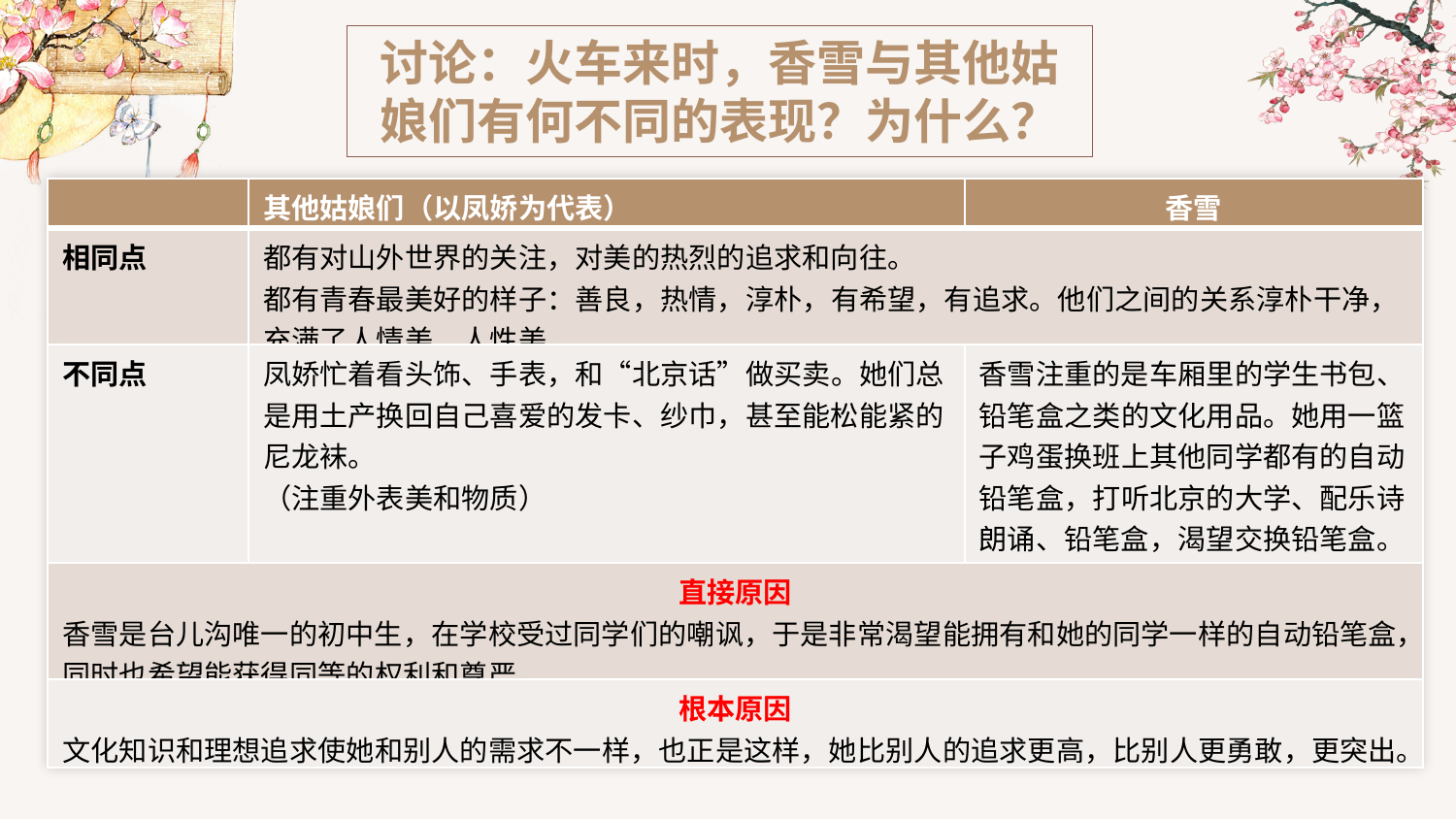

讨论：火车来时，香雪与其他姑娘们有何不同的表现？为什么？
|  | 其他姑娘们（以凤娇为代表） | 香雪 |
| --- | --- | --- |
| 相同点 | 都有对山外世界的关注，对美的热烈的追求和向往。 都有青春最美好的样子：善良，热情，淳朴，有希望，有追求。他们之间的关系淳朴干净，充满了人情美、人性美。 |  |
| 不同点 | 凤娇忙着看头饰、手表，和“北京话”做买卖。她们总是用土产换回自己喜爱的发卡、纱巾，甚至能松能紧的尼龙袜。 （注重外表美和物质） | 香雪注重的是车厢里的学生书包、铅笔盒之类的文化用品。她用一篮子鸡蛋换班上其他同学都有的自动铅笔盒，打听北京的大学、配乐诗朗诵、铅笔盒，渴望交换铅笔盒。 （追求知识、文明和进步） |
| 直接原因 香雪是台儿沟唯一的初中生，在学校受过同学们的嘲讽，于是非常渴望能拥有和她的同学一样的自动铅笔盒，同时也希望能获得同等的权利和尊严。 |  |  |
| 根本原因 文化知识和理想追求使她和别人的需求不一样，也正是这样，她比别人的追求更高，比别人更勇敢，更突出。 |  |  |
此处输入标题内容